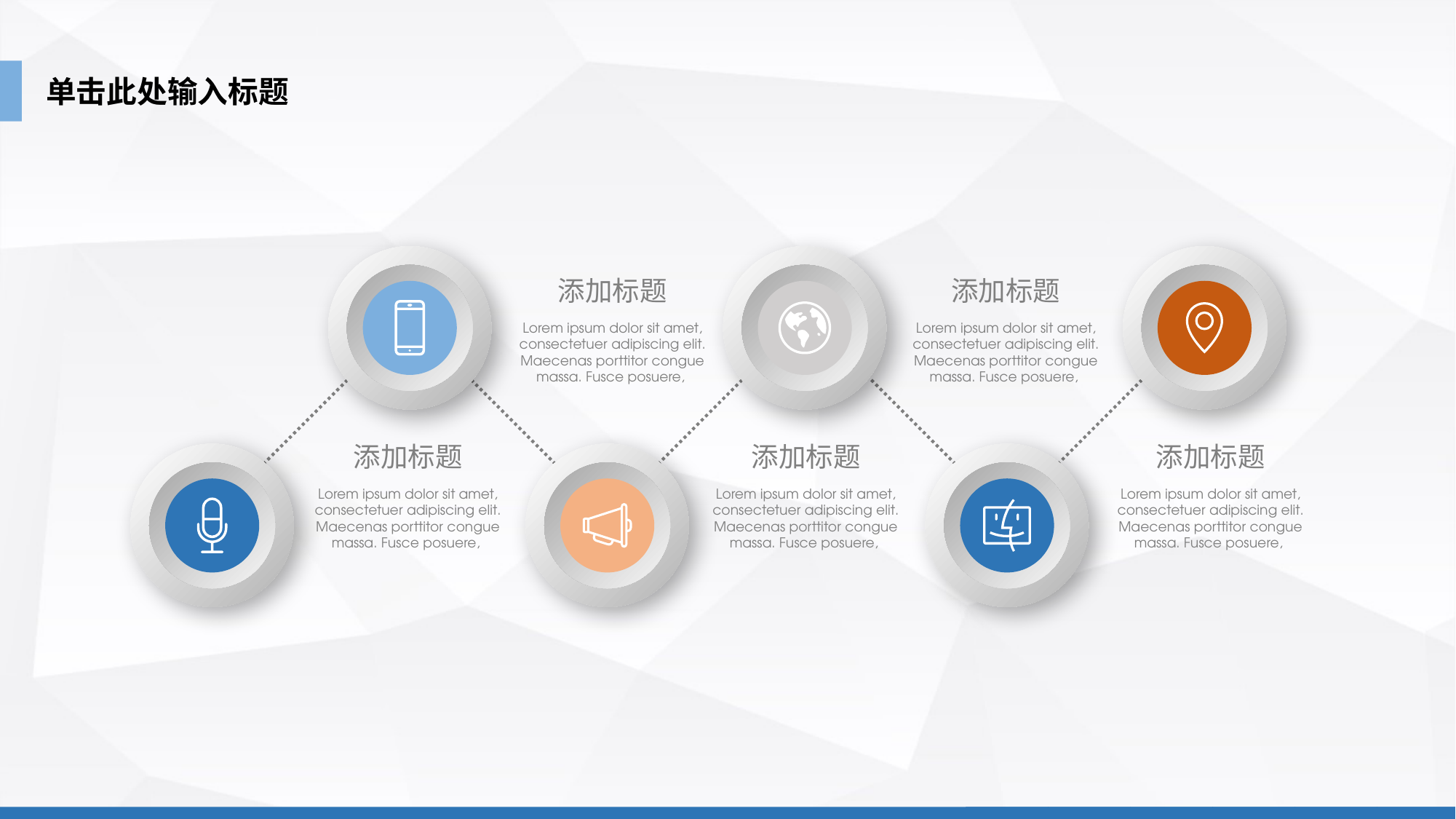

单击此处输入标题

添加标题
添加标题

Lorem ipsum dolor sit amet, consectetuer adipiscing elit. Maecenas porttitor congue massa. Fusce posuere,
Lorem ipsum dolor sit amet, consectetuer adipiscing elit. Maecenas porttitor congue massa. Fusce posuere,

添加标题
添加标题
添加标题

Lorem ipsum dolor sit amet, consectetuer adipiscing elit. Maecenas porttitor congue massa. Fusce posuere,
Lorem ipsum dolor sit amet, consectetuer adipiscing elit. Maecenas porttitor congue massa. Fusce posuere,
Lorem ipsum dolor sit amet, consectetuer adipiscing elit. Maecenas porttitor congue massa. Fusce posuere,